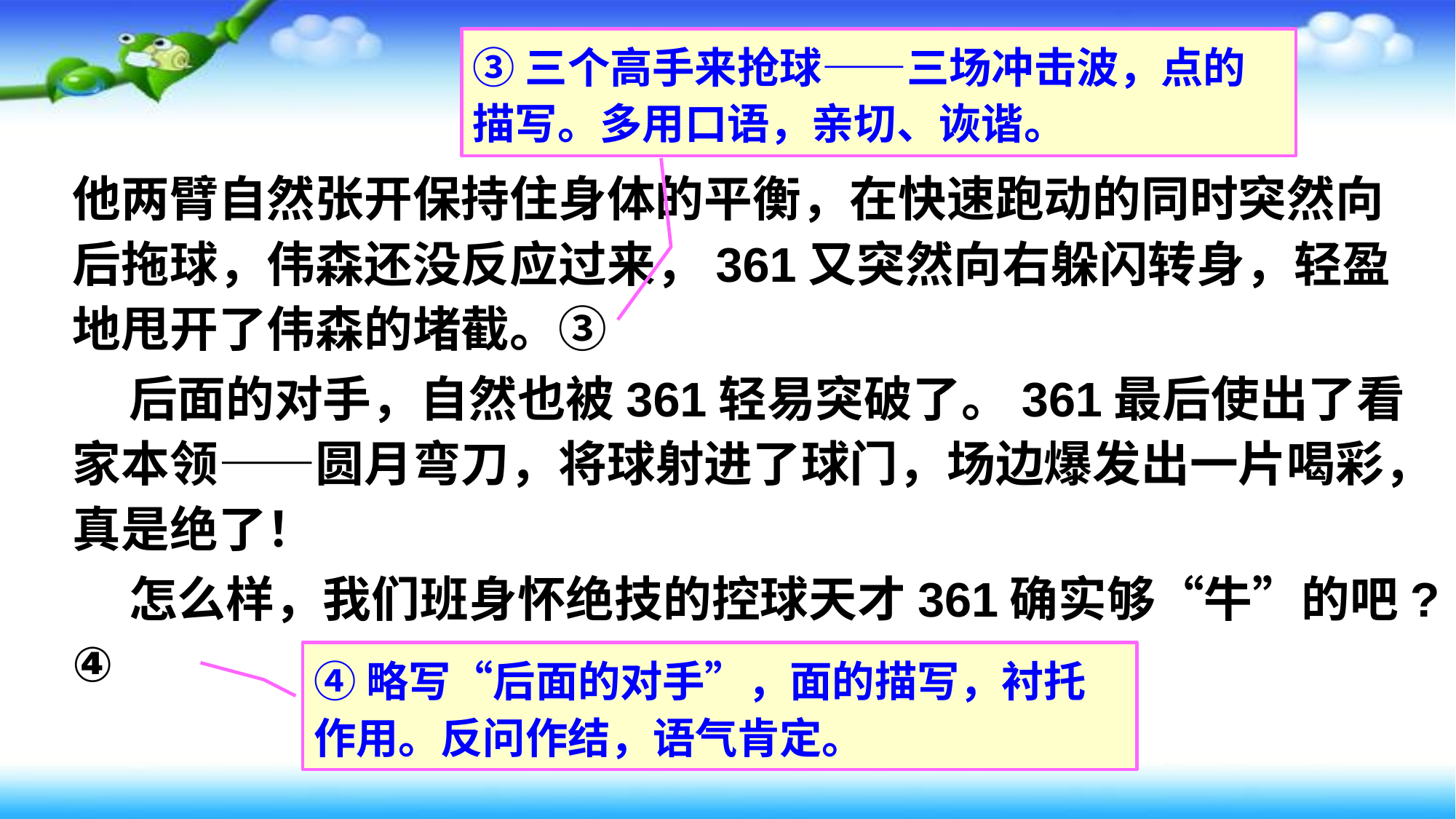

③三个高手来抢球——三场冲击波，点的描写。多用口语，亲切、诙谐。
他两臂自然张开保持住身体的平衡，在快速跑动的同时突然向后拖球，伟森还没反应过来，361又突然向右躲闪转身，轻盈地甩开了伟森的堵截。③
    后面的对手，自然也被361轻易突破了。361最后使出了看家本领——圆月弯刀，将球射进了球门，场边爆发出一片喝彩，真是绝了！
    怎么样，我们班身怀绝技的控球天才361确实够“牛”的吧?④
④略写“后面的对手”，面的描写，衬托作用。反问作结，语气肯定。